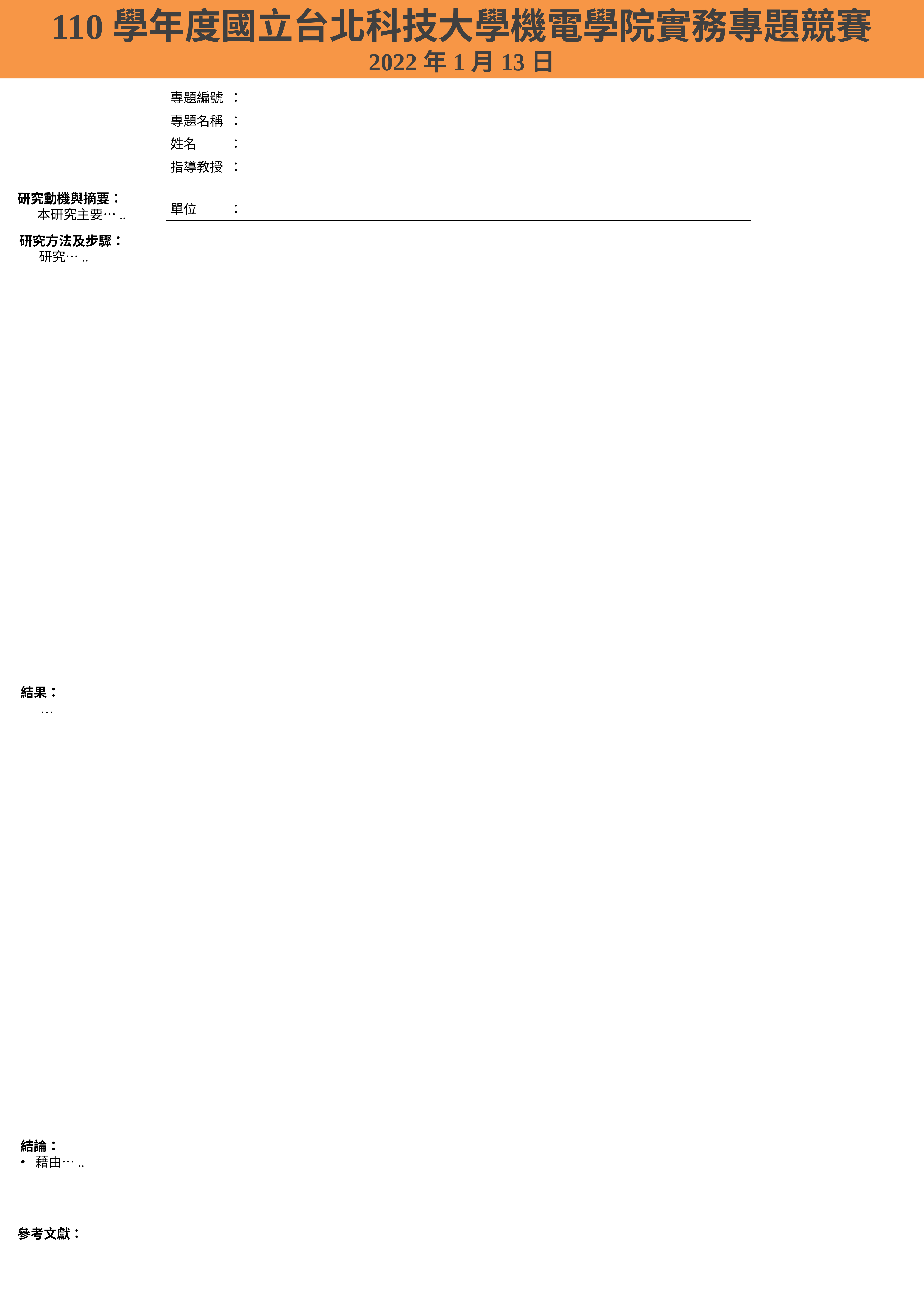

110學年度國立台北科技大學機電學院實務專題競賽
2022年1月13日
| 專題編號 | ： |  |
| --- | --- | --- |
| 專題名稱 | ： |  |
| 姓名 | ： |  |
| 指導教授 | ： |  |
| 單位 | ： |  |
研究動機與摘要：
本研究主要…..
研究方法及步驟：
研究…..
結果：
…
結論：
藉由…..
參考文獻：